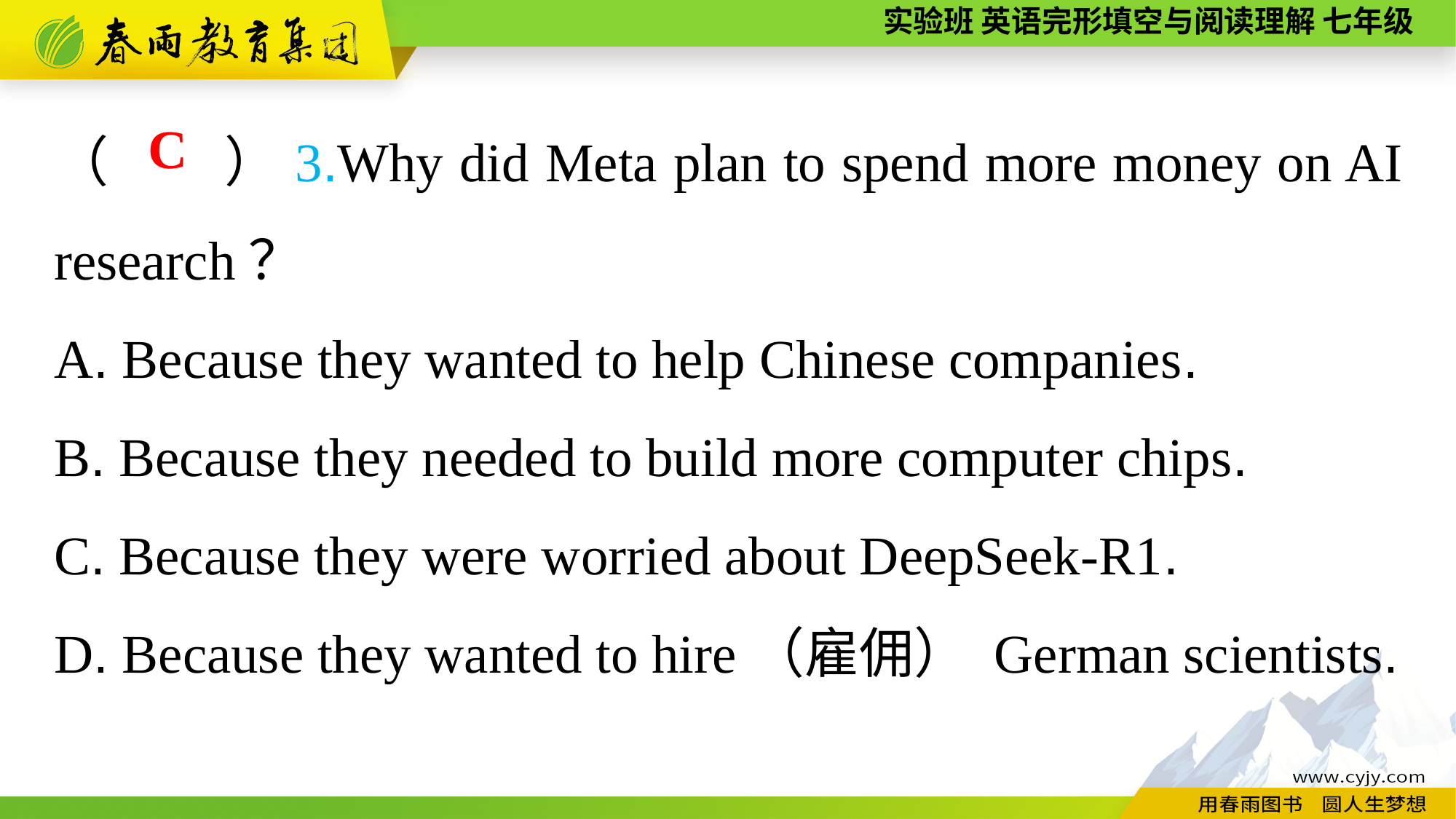

（　　）3.Why did Meta plan to spend more money on AI research？
A. Because they wanted to help Chinese companies.
B. Because they needed to build more computer chips.
C. Because they were worried about DeepSeek-R1.
D. Because they wanted to hire（雇佣） German scientists.
C